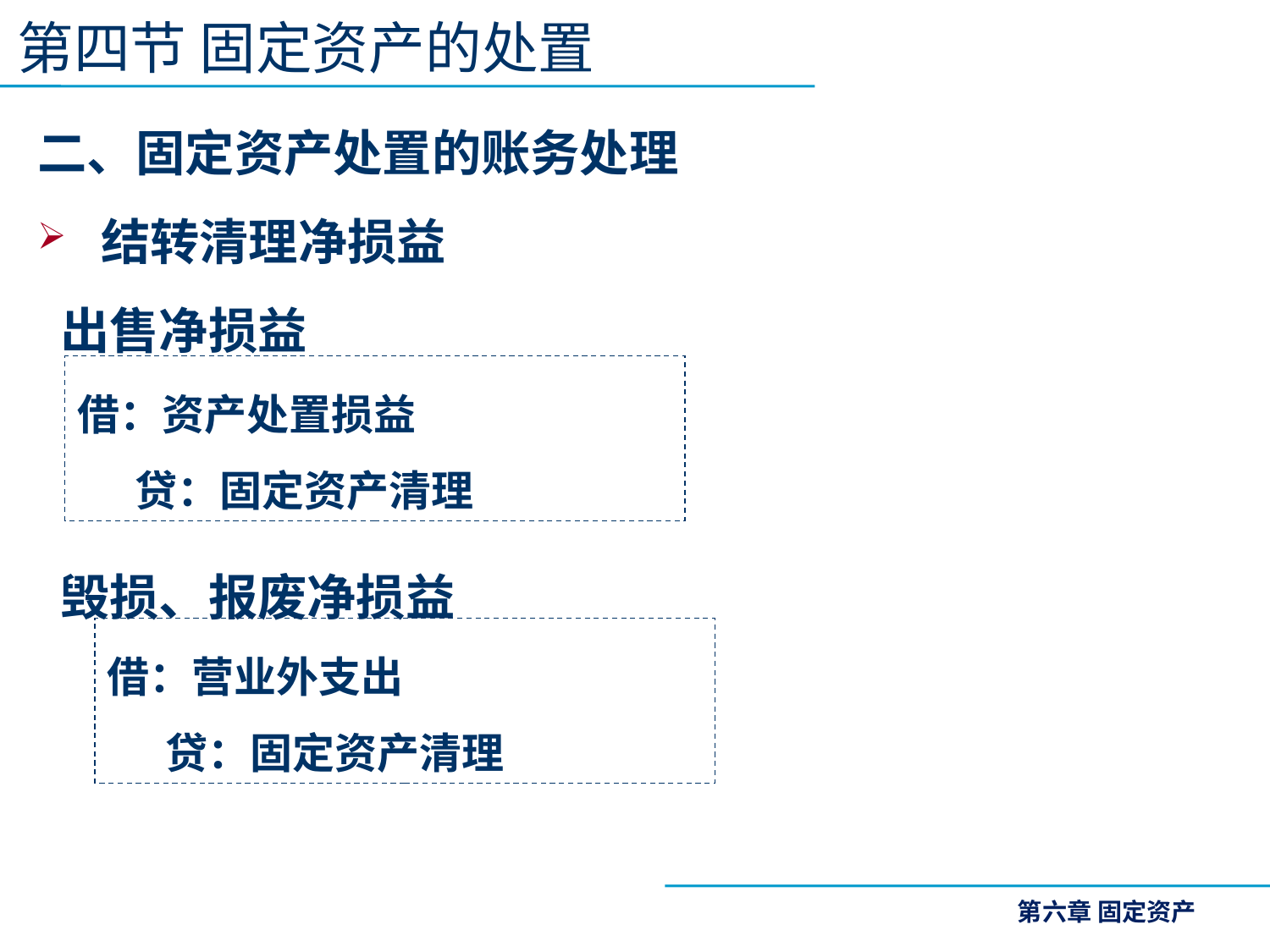

第四节 固定资产的处置
二、固定资产处置的账务处理
结转清理净损益
 出售净损益

 毁损、报废净损益

借：资产处置损益
     贷：固定资产清理
借：营业外支出
     贷：固定资产清理